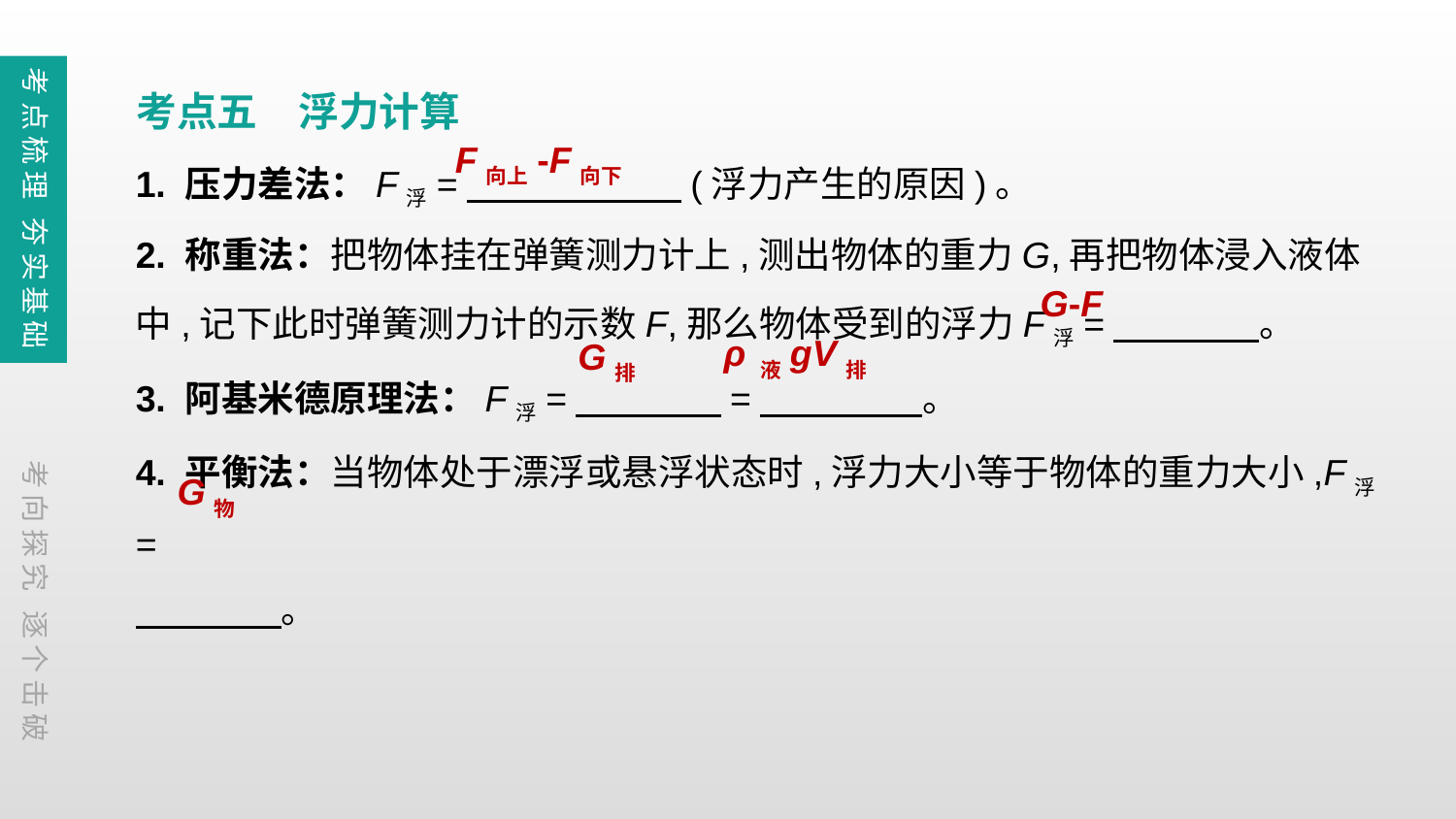

考点梳理 夯实基础
考点五　浮力计算
F向上-F向下
1. 压力差法：F浮=　　　    　　(浮力产生的原因)。
2. 称重法：把物体挂在弹簧测力计上,测出物体的重力G,再把物体浸入液体中,记下此时弹簧测力计的示数F,那么物体受到的浮力F浮=　　　　。
3. 阿基米德原理法：F浮=　　　　=　　　  　。
4. 平衡法：当物体处于漂浮或悬浮状态时,浮力大小等于物体的重力大小,F浮=
　　　　。
G-F
ρ 液gV排
G排
考向探究 逐个击破
G物